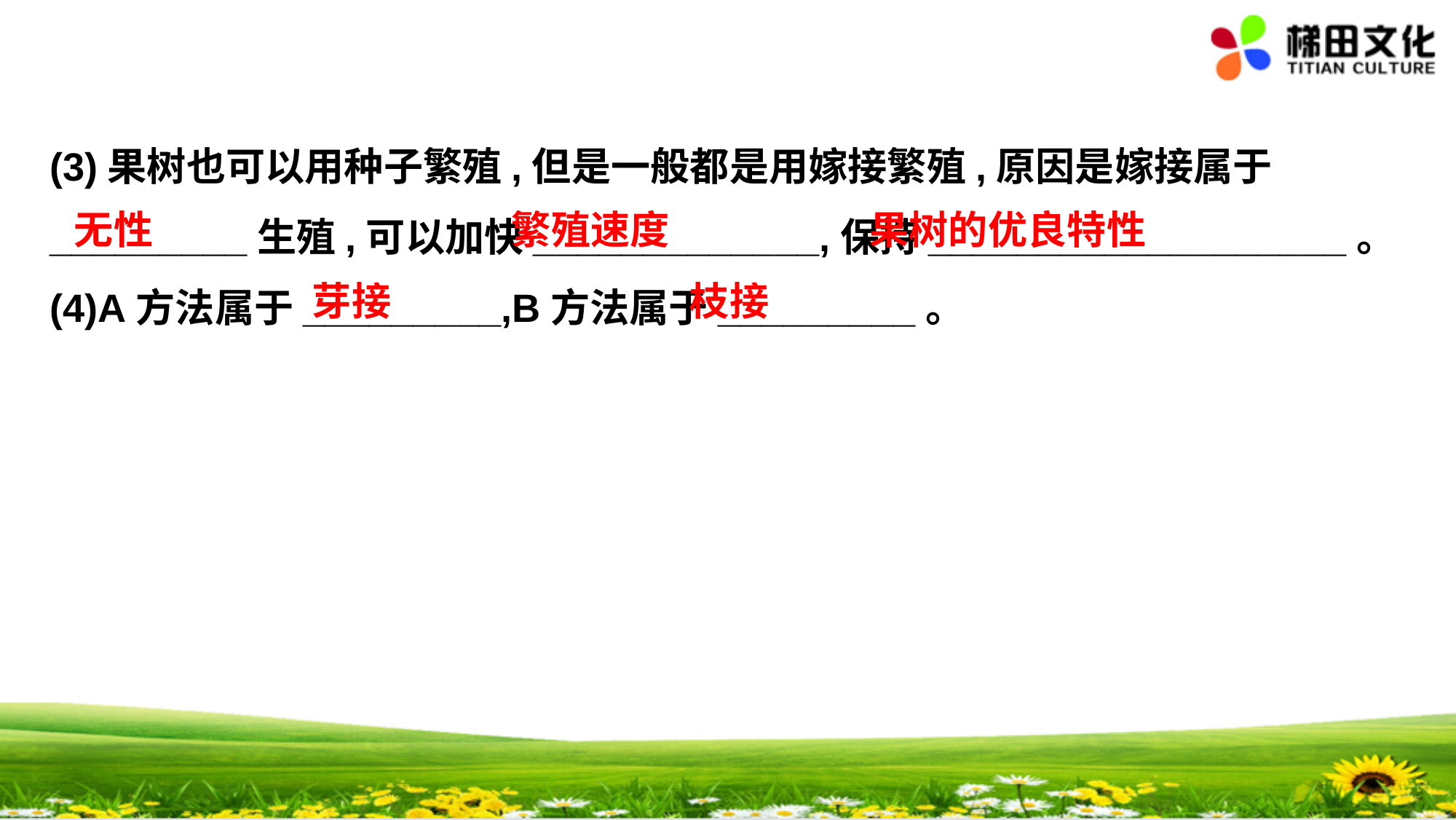

(3)果树也可以用种子繁殖,但是一般都是用嫁接繁殖,原因是嫁接属于
_________生殖,可以加快_____________,保持___________________。
(4)A方法属于_________,B方法属于_________。
　无性
　繁殖速度
　果树的优良特性
　芽接
　枝接